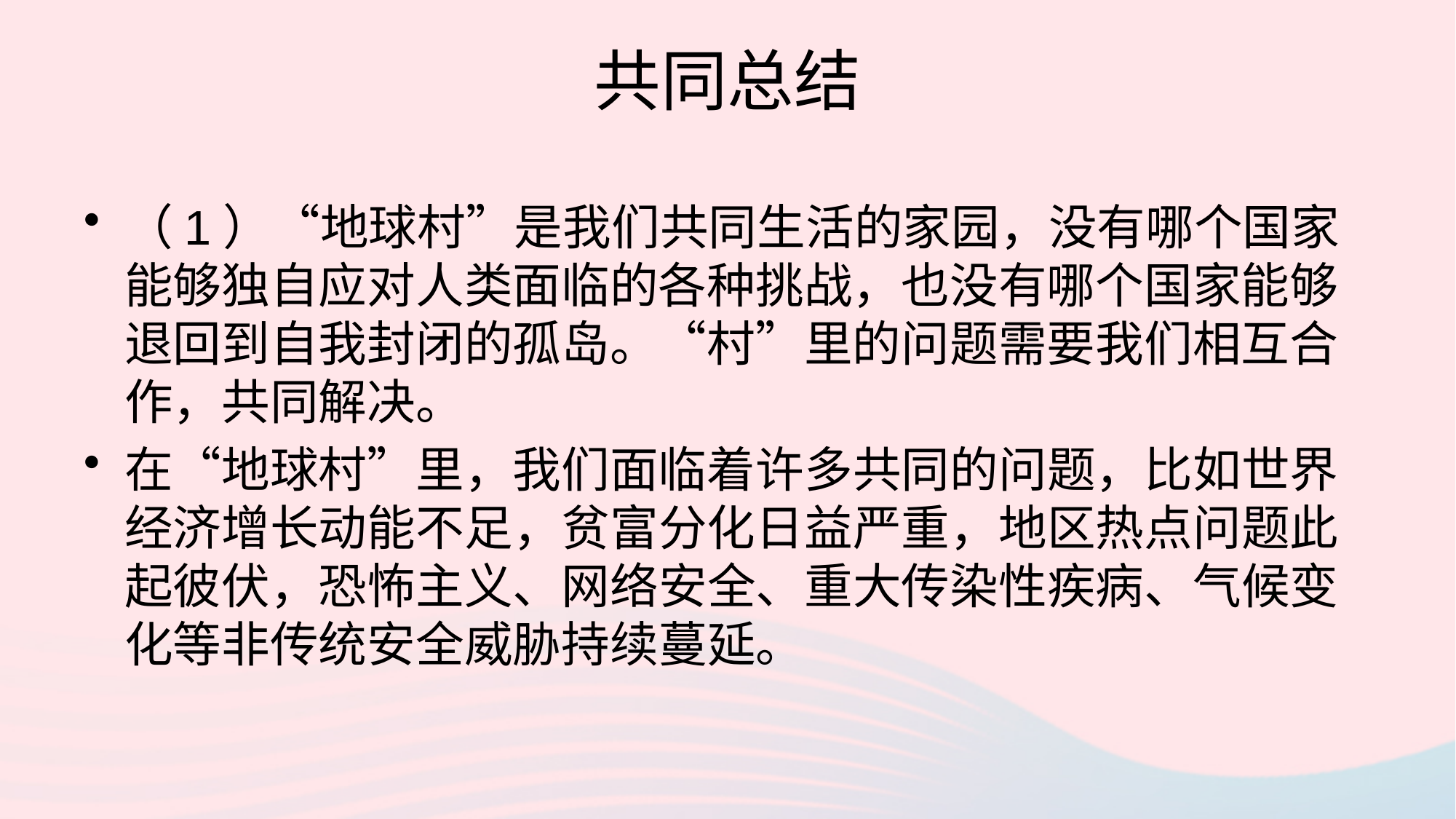

# 共同总结
（1）“地球村”是我们共同生活的家园，没有哪个国家能够独自应对人类面临的各种挑战，也没有哪个国家能够退回到自我封闭的孤岛。“村”里的问题需要我们相互合作，共同解决。
在“地球村”里，我们面临着许多共同的问题，比如世界经济增长动能不足，贫富分化日益严重，地区热点问题此起彼伏，恐怖主义、网络安全、重大传染性疾病、气候变化等非传统安全威胁持续蔓延。